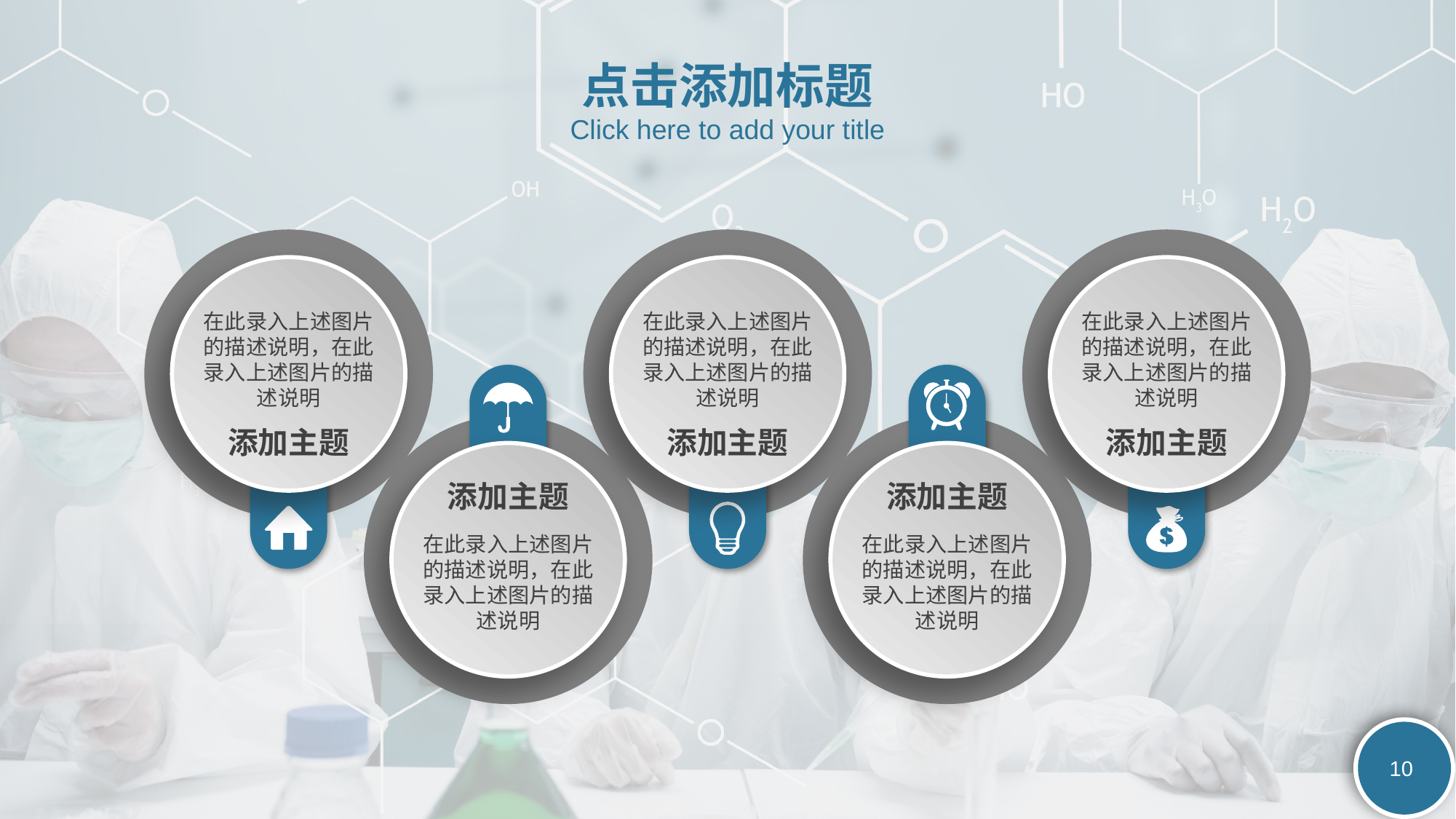

点击添加标题
Click here to add your title

在此录入上述图片的描述说明，在此录入上述图片的描述说明
在此录入上述图片的描述说明，在此录入上述图片的描述说明
在此录入上述图片的描述说明，在此录入上述图片的描述说明

添加主题
添加主题
添加主题

添加主题
添加主题
在此录入上述图片的描述说明，在此录入上述图片的描述说明
在此录入上述图片的描述说明，在此录入上述图片的描述说明